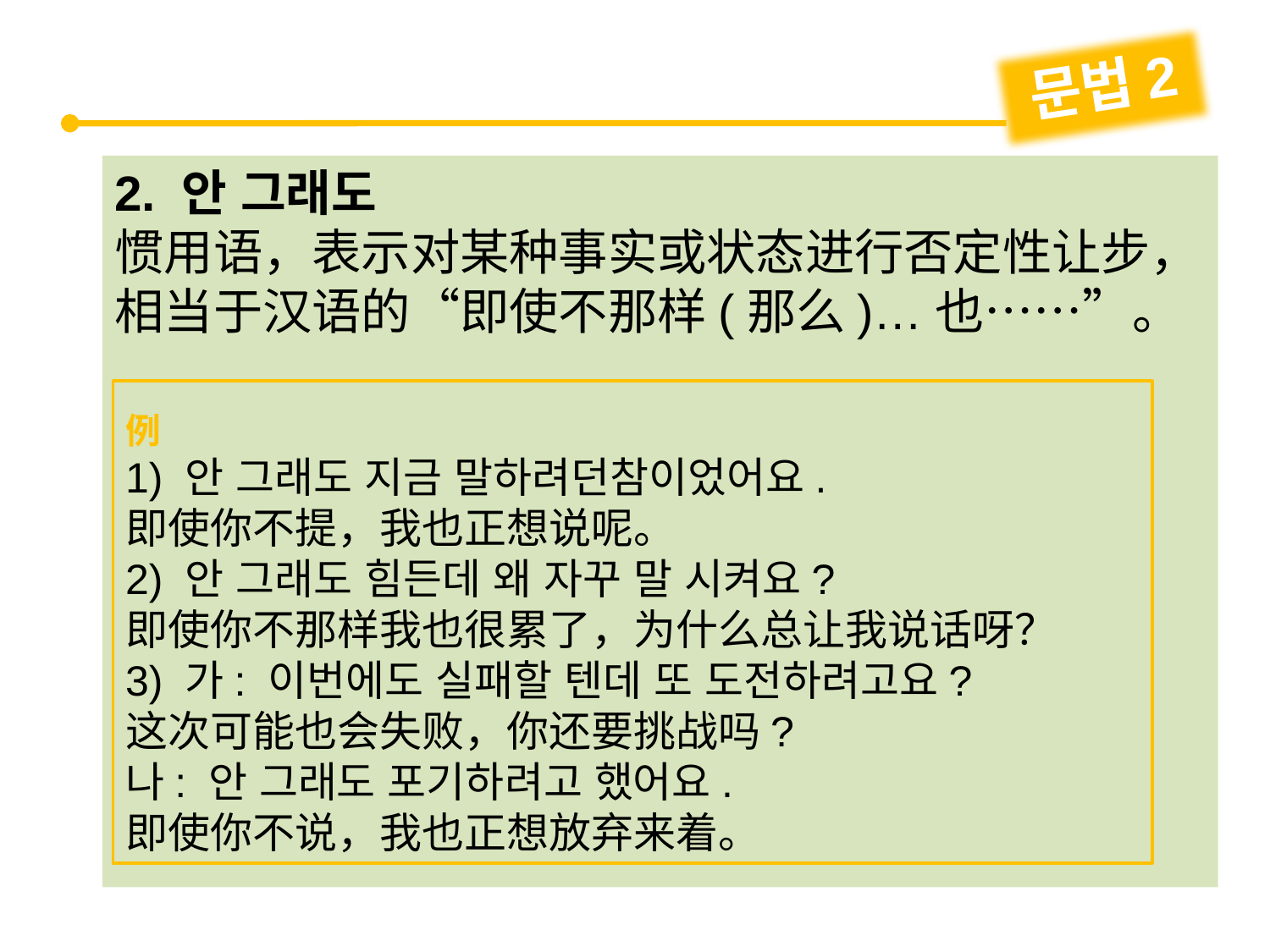

문법2
2. 안 그래도
惯用语，表示对某种事实或状态进行否定性让步，相当于汉语的“即使不那样(那么)…也……”。

例
1) 안 그래도 지금 말하려던참이었어요.
即使你不提，我也正想说呢。
2) 안 그래도 힘든데 왜 자꾸 말 시켜요?
即使你不那样我也很累了，为什么总让我说话呀？
3) 가: 이번에도 실패할 텐데 또 도전하려고요?
这次可能也会失败，你还要挑战吗?
나: 안 그래도 포기하려고 했어요.
即使你不说，我也正想放弃来着。